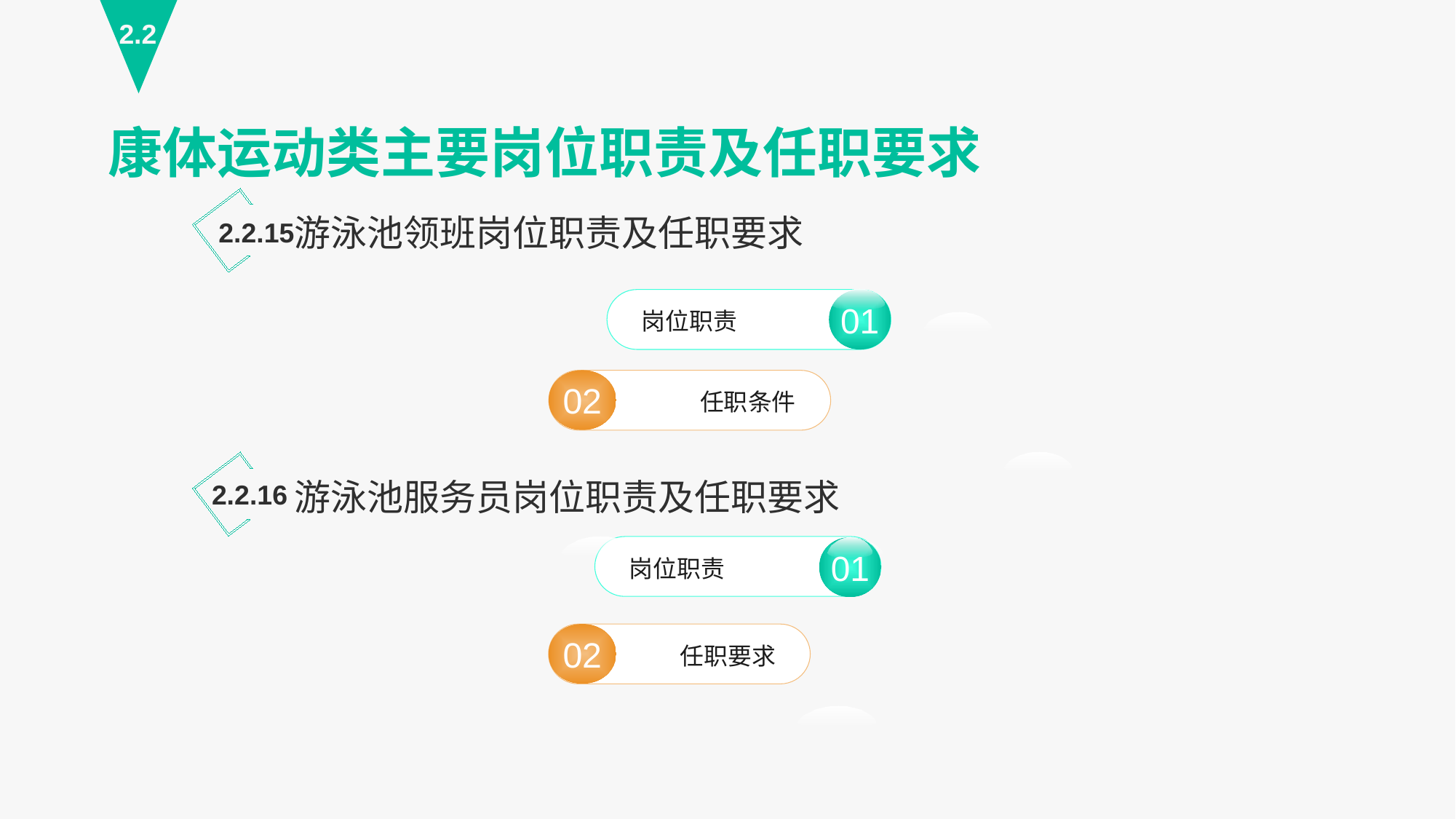

2.2
康体运动类主要岗位职责及任职要求

游泳池领班岗位职责及任职要求
2.2.15

01
岗位职责
01

02
任职条件

游泳池服务员岗位职责及任职要求
2.2.16

岗位职责

02
任职要求